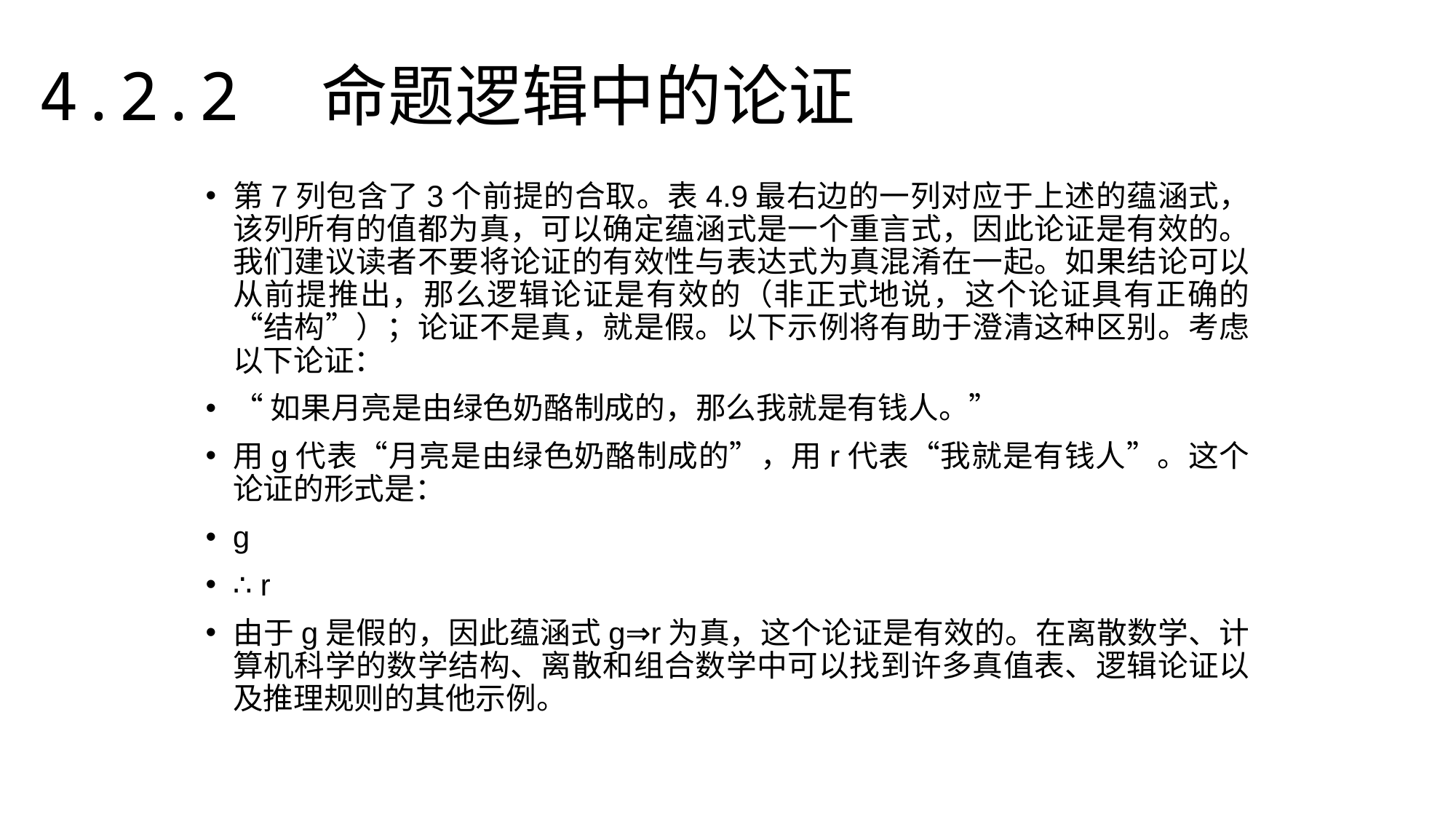

4.2.2　命题逻辑中的论证

第7列包含了3个前提的合取。表4.9最右边的一列对应于上述的蕴涵式，该列所有的值都为真，可以确定蕴涵式是一个重言式，因此论证是有效的。我们建议读者不要将论证的有效性与表达式为真混淆在一起。如果结论可以从前提推出，那么逻辑论证是有效的（非正式地说，这个论证具有正确的“结构”）；论证不是真，就是假。以下示例将有助于澄清这种区别。考虑以下论证：
“如果月亮是由绿色奶酪制成的，那么我就是有钱人。”
用g代表“月亮是由绿色奶酪制成的”，用r代表“我就是有钱人”。这个论证的形式是：
g
∴ r
由于g是假的，因此蕴涵式g⇒r为真，这个论证是有效的。在离散数学、计算机科学的数学结构、离散和组合数学中可以找到许多真值表、逻辑论证以及推理规则的其他示例。